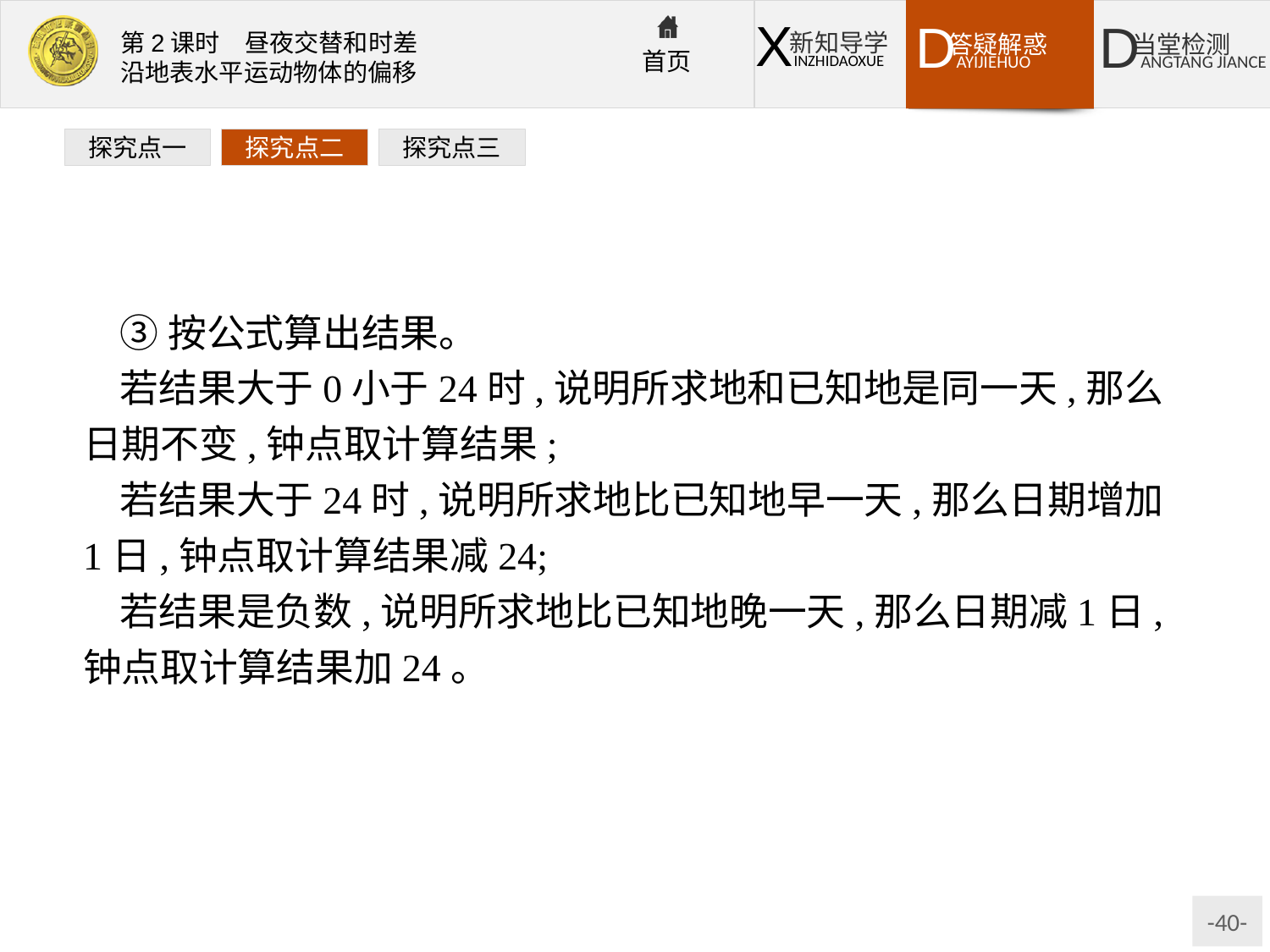

探究点一
探究点二
探究点三
③按公式算出结果。
若结果大于0小于24时,说明所求地和已知地是同一天,那么日期不变,钟点取计算结果;
若结果大于24时,说明所求地比已知地早一天,那么日期增加1日,钟点取计算结果减24;
若结果是负数,说明所求地比已知地晚一天,那么日期减1日,钟点取计算结果加24。